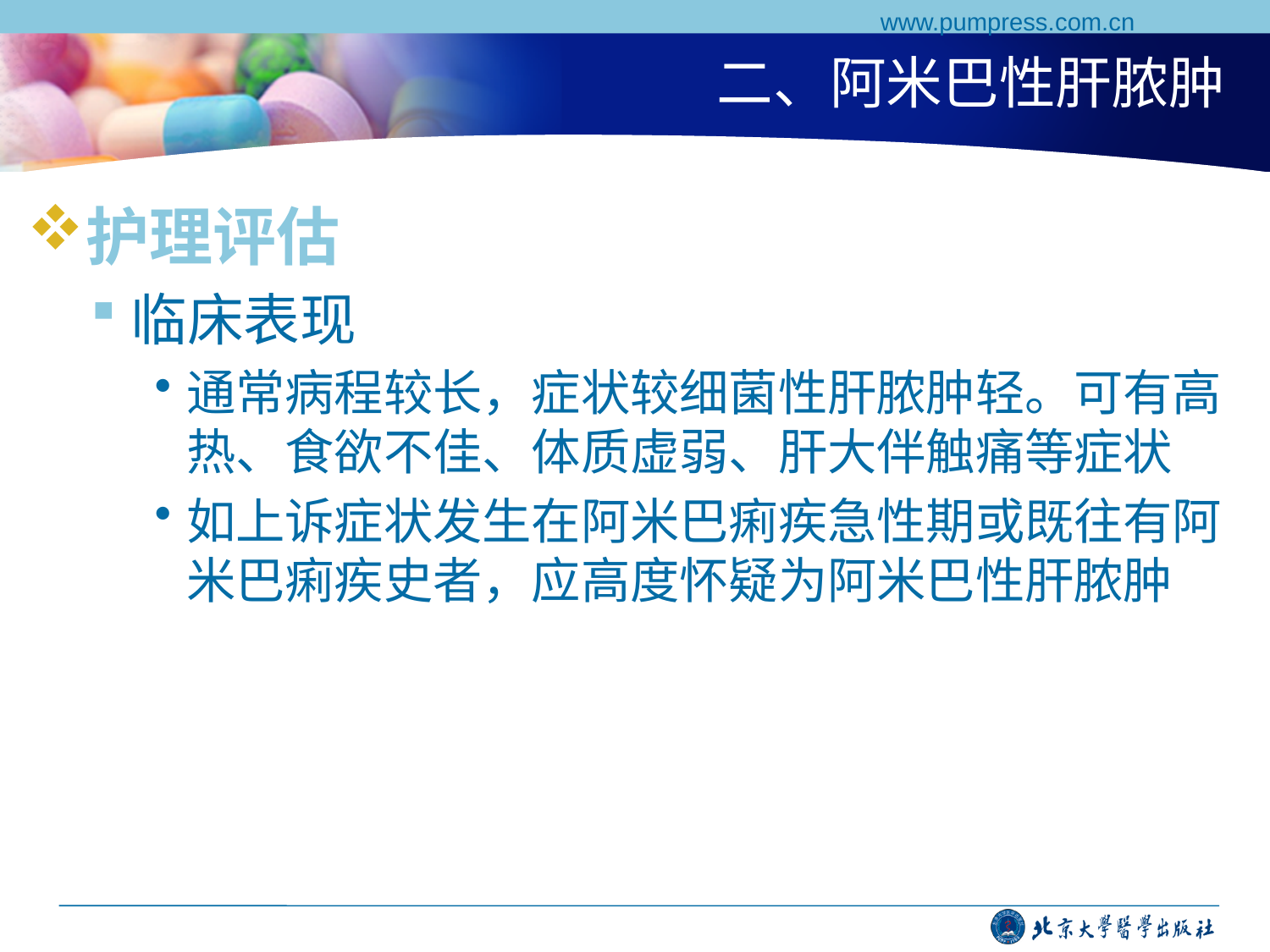

www.pumpress.com.cn
# 二、阿米巴性肝脓肿
护理评估
临床表现
通常病程较长，症状较细菌性肝脓肿轻。可有高热、食欲不佳、体质虚弱、肝大伴触痛等症状
如上诉症状发生在阿米巴痢疾急性期或既往有阿米巴痢疾史者，应高度怀疑为阿米巴性肝脓肿